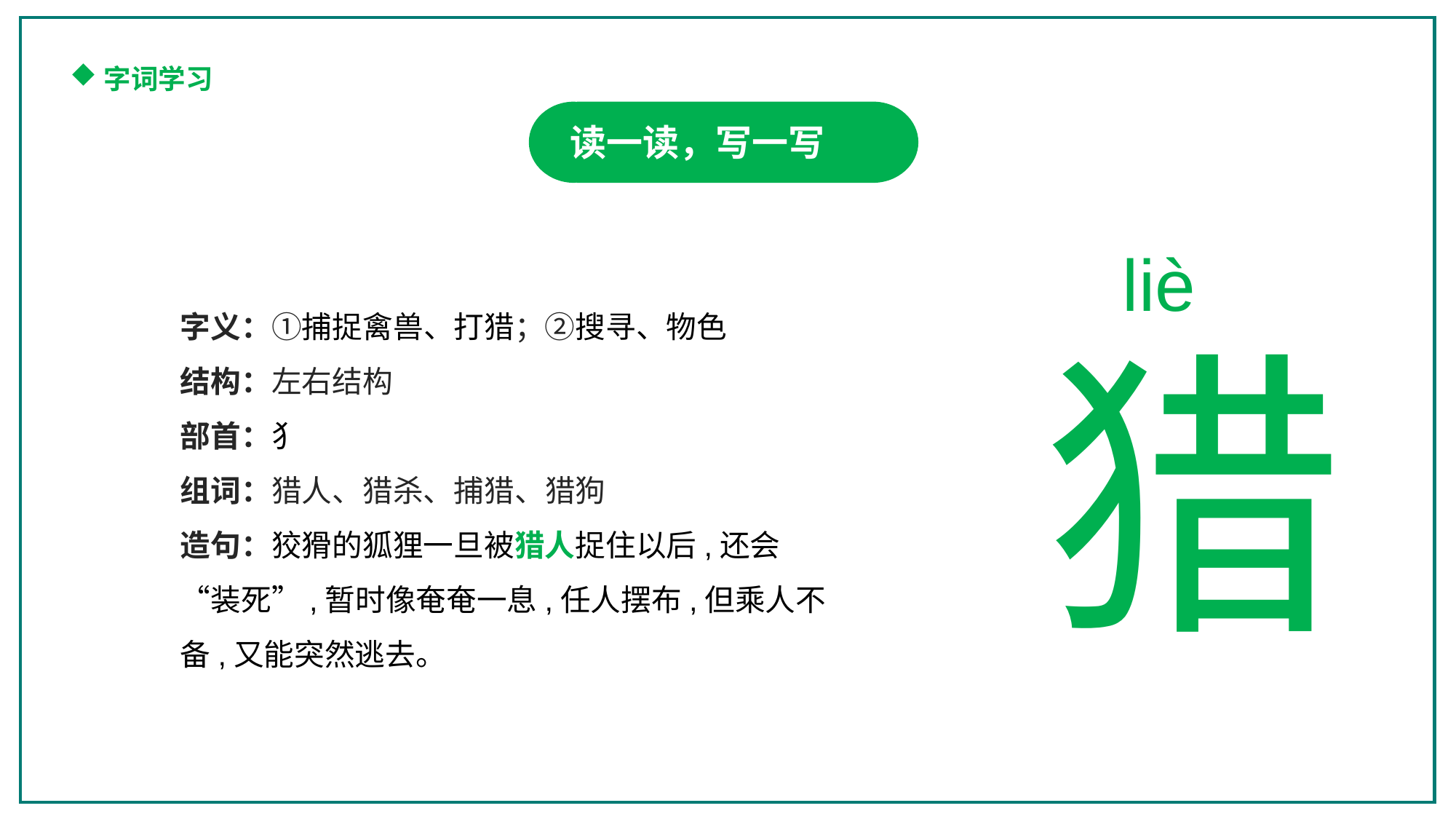

字词学习

读一读，写一写
liè
猎
字义：①捕捉禽兽、打猎；②搜寻、物色
结构：左右结构
部首：犭
组词：猎人、猎杀、捕猎、猎狗
造句：狡猾的狐狸一旦被猎人捉住以后,还会“装死”,暂时像奄奄一息,任人摆布,但乘人不备,又能突然逃去。